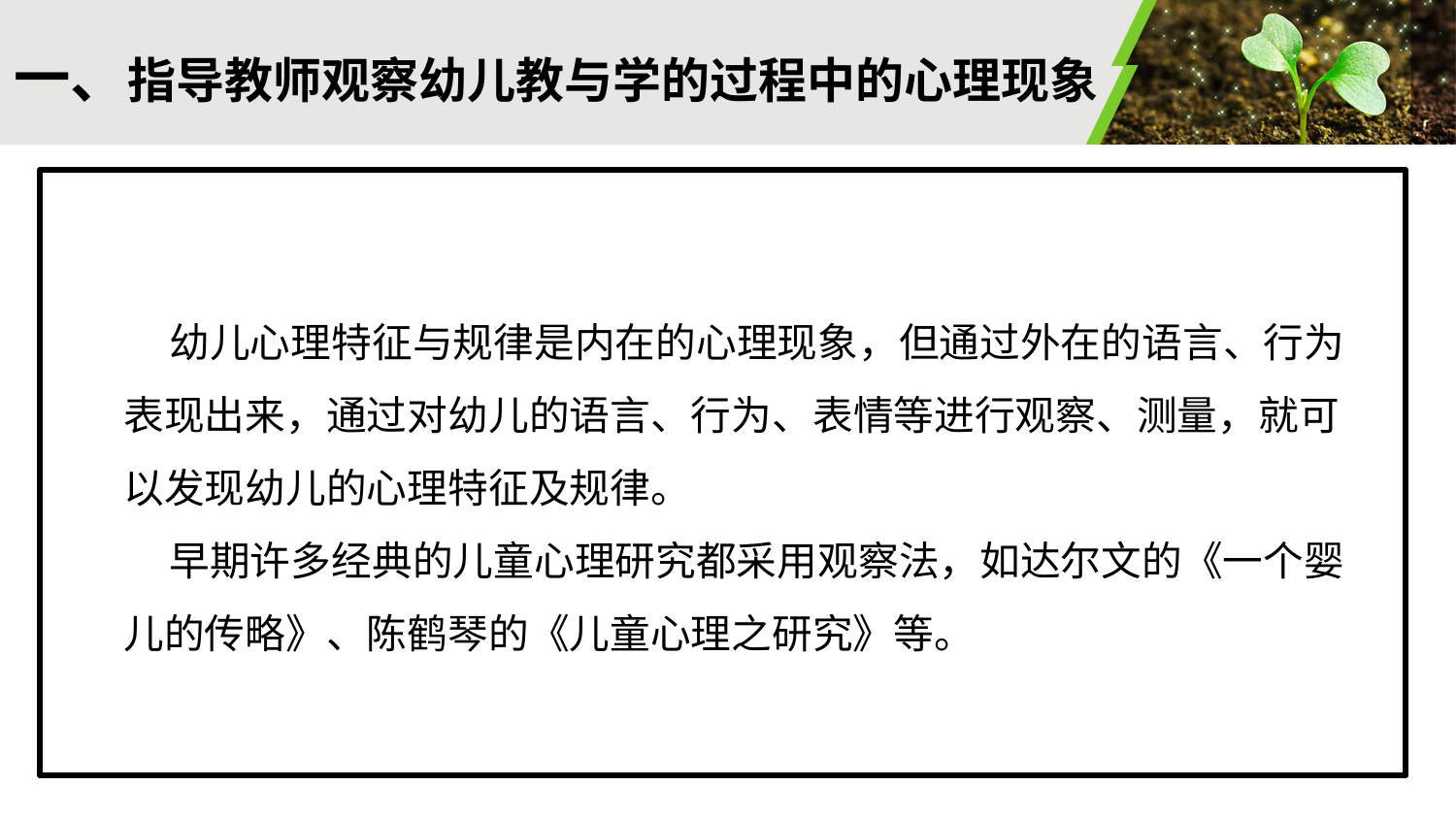

#
一、指导教师观察幼儿教与学的过程中的心理现象

    幼儿心理特征与规律是内在的心理现象，但通过外在的语言、行为表现出来，通过对幼儿的语言、行为、表情等进行观察、测量，就可以发现幼儿的心理特征及规律。
    早期许多经典的儿童心理研究都采用观察法，如达尔文的《一个婴儿的传略》、陈鹤琴的《儿童心理之研究》等。